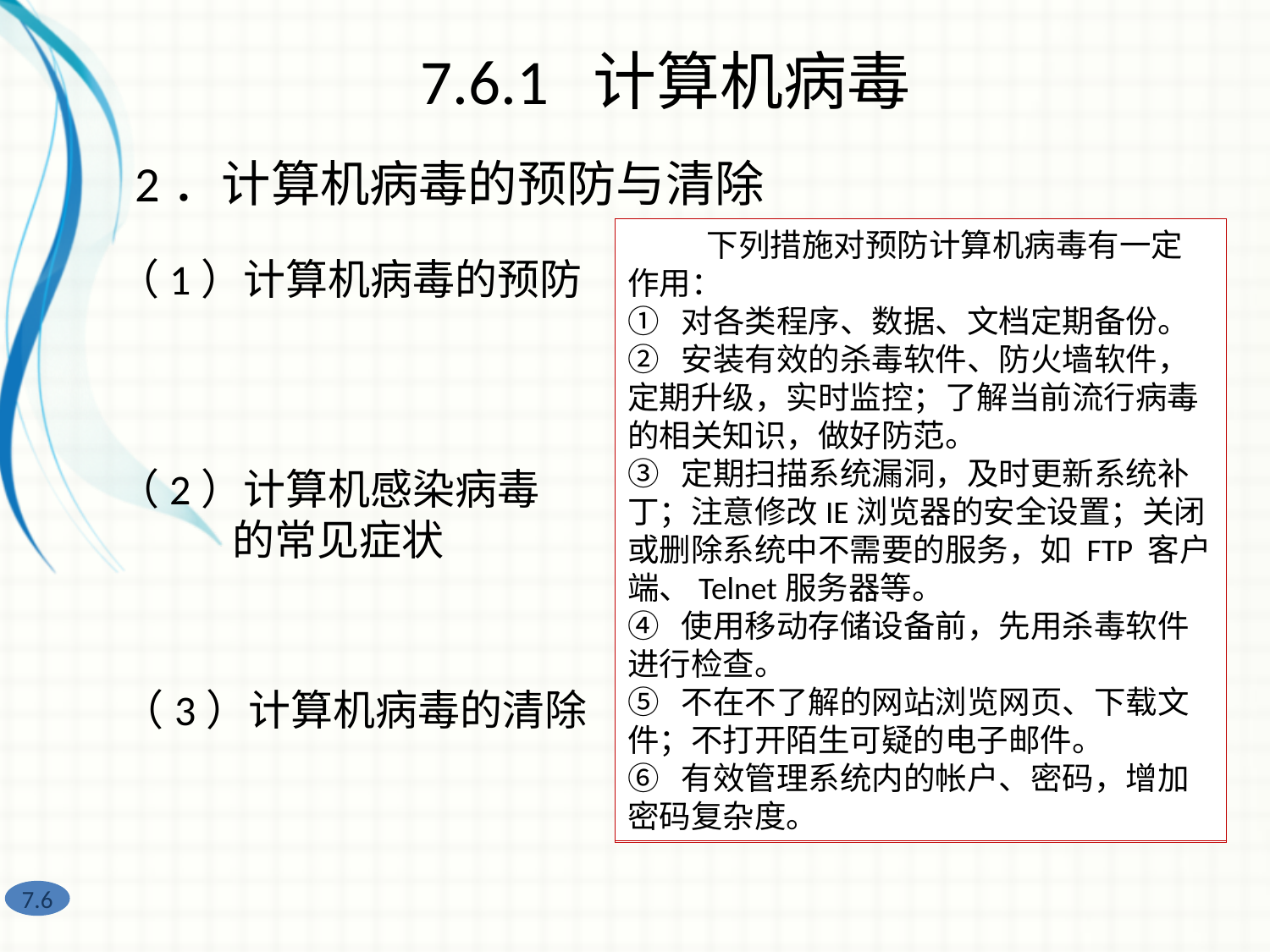

7.6.1  计算机病毒
2．计算机病毒的预防与清除
          下列措施对预防计算机病毒有一定作用：
①  对各类程序、数据、文档定期备份。
②  安装有效的杀毒软件、防火墙软件，定期升级，实时监控；了解当前流行病毒的相关知识，做好防范。
③  定期扫描系统漏洞，及时更新系统补丁；注意修改IE浏览器的安全设置；关闭或删除系统中不需要的服务，如 FTP 客户端、Telnet服务器等。
④  使用移动存储设备前，先用杀毒软件进行检查。
⑤  不在不了解的网站浏览网页、下载文件；不打开陌生可疑的电子邮件。
⑥  有效管理系统内的帐户、密码，增加密码复杂度。
（1）计算机病毒的预防
         当计算机感染病毒时，可能会有下列一种或几种情况：
①  计算机运行速度比平时慢。
②  磁盘文件数目无故增加。
③  内存空间明显变小。
④  文件的日期时间值被修改。
⑤  可执行文件的长度明显增加。
⑥  计算机经常出现死机或不能正常启动现象。
⑦  显示器上经常出现异常信息。
⑧  Word文档另存时只能以模板方式保存。
⑨  有陌生的电子邮件。
⑩  常用的帐户、密码出现异常。
         若计算机感染病毒要及时处理，一般用杀毒软件进行清除或删除。清除是从原文件中清除掉病毒，恢复原文件；删除是把整个文件删掉。
        在计算机中安装杀毒软件是有效的消除病毒的方法，利用杀毒软件可以实时检测是否有病毒入侵，但是杀毒软件只能检测出已知的病毒，对新病毒或病毒变种不能检测，所以要对杀毒软件及时升级。
         如果磁盘上的数据在感染病毒前已经备份，格式化是彻底清除病毒的一种方法。
（2）计算机感染病毒
           的常见症状
（3）计算机病毒的清除